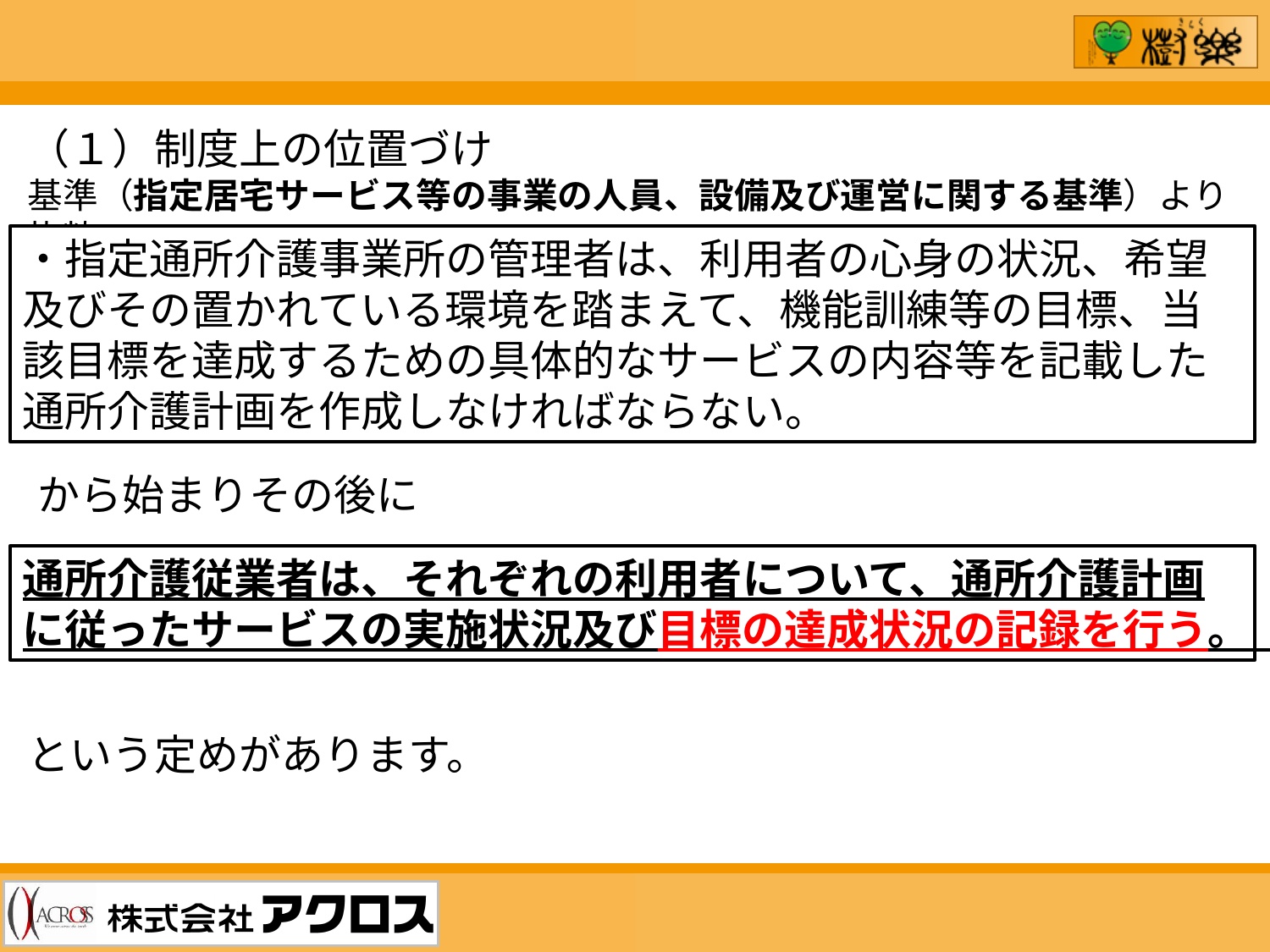

（１）制度上の位置づけ
基準（指定居宅サービス等の事業の人員、設備及び運営に関する基準）より抜粋

・指定通所介護事業所の管理者は、利用者の心身の状況、希望及びその置かれている環境を踏まえて、機能訓練等の目標、当該目標を達成するための具体的なサービスの内容等を記載した通所介護計画を作成しなければならない。

から始まりその後に
通所介護従業者は、それぞれの利用者について、通所介護計画に従ったサービスの実施状況及び目標の達成状況の記録を行う。
という定めがあります。